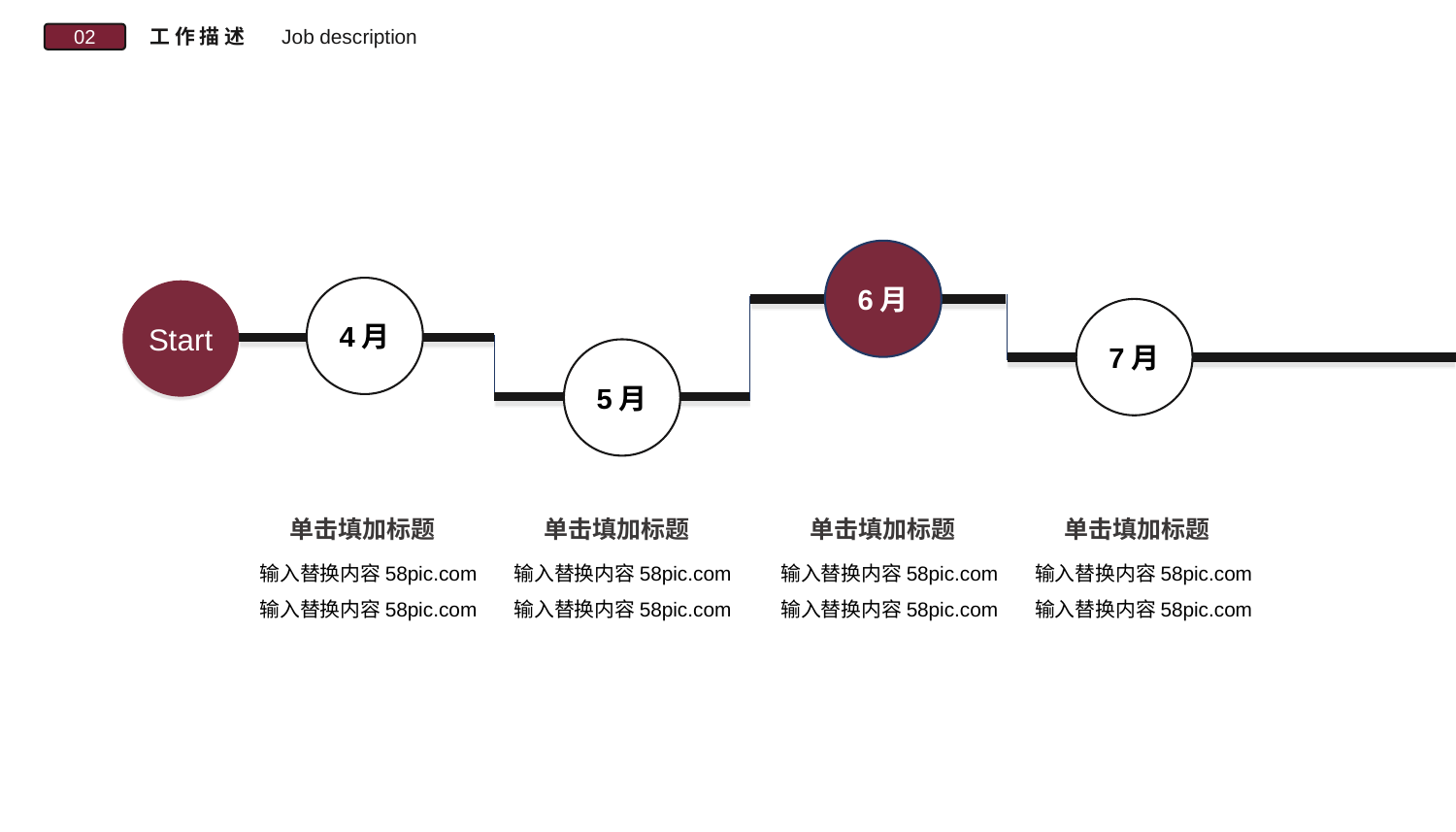

Job description
工 作 描 述
02
6月
4月
Start
7月
5月
单击填加标题
单击填加标题
单击填加标题
单击填加标题
输入替换内容58pic.com
输入替换内容58pic.com
输入替换内容58pic.com
输入替换内容58pic.com
输入替换内容58pic.com
输入替换内容58pic.com
输入替换内容58pic.com
输入替换内容58pic.com